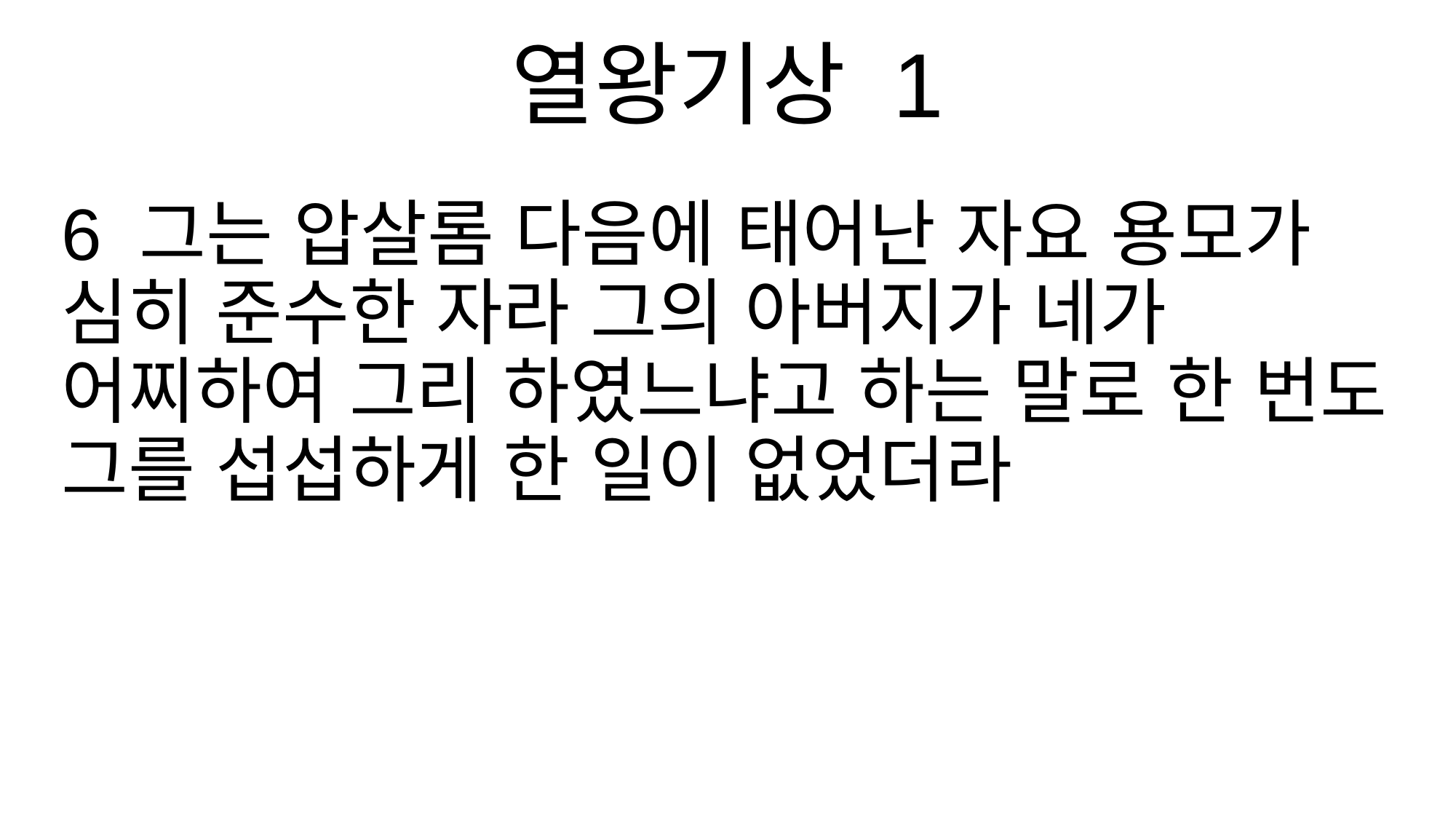

열왕기상 1
6 그는 압살롬 다음에 태어난 자요 용모가 심히 준수한 자라 그의 아버지가 네가 어찌하여 그리 하였느냐고 하는 말로 한 번도 그를 섭섭하게 한 일이 없었더라